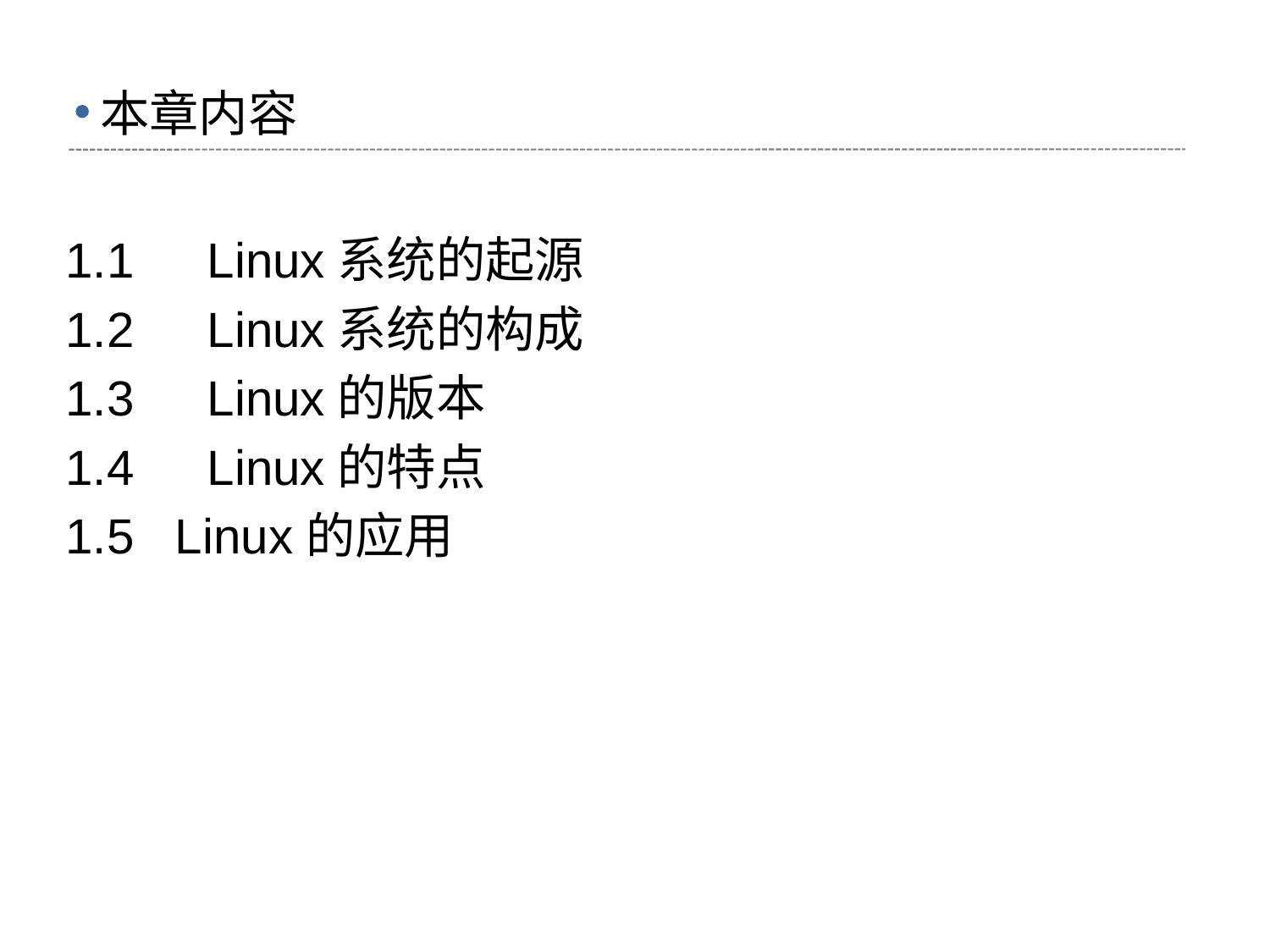

# 本章内容
1.1　Linux系统的起源
1.2　Linux系统的构成
1.3　Linux的版本
1.4　Linux的特点
1.5   Linux的应用